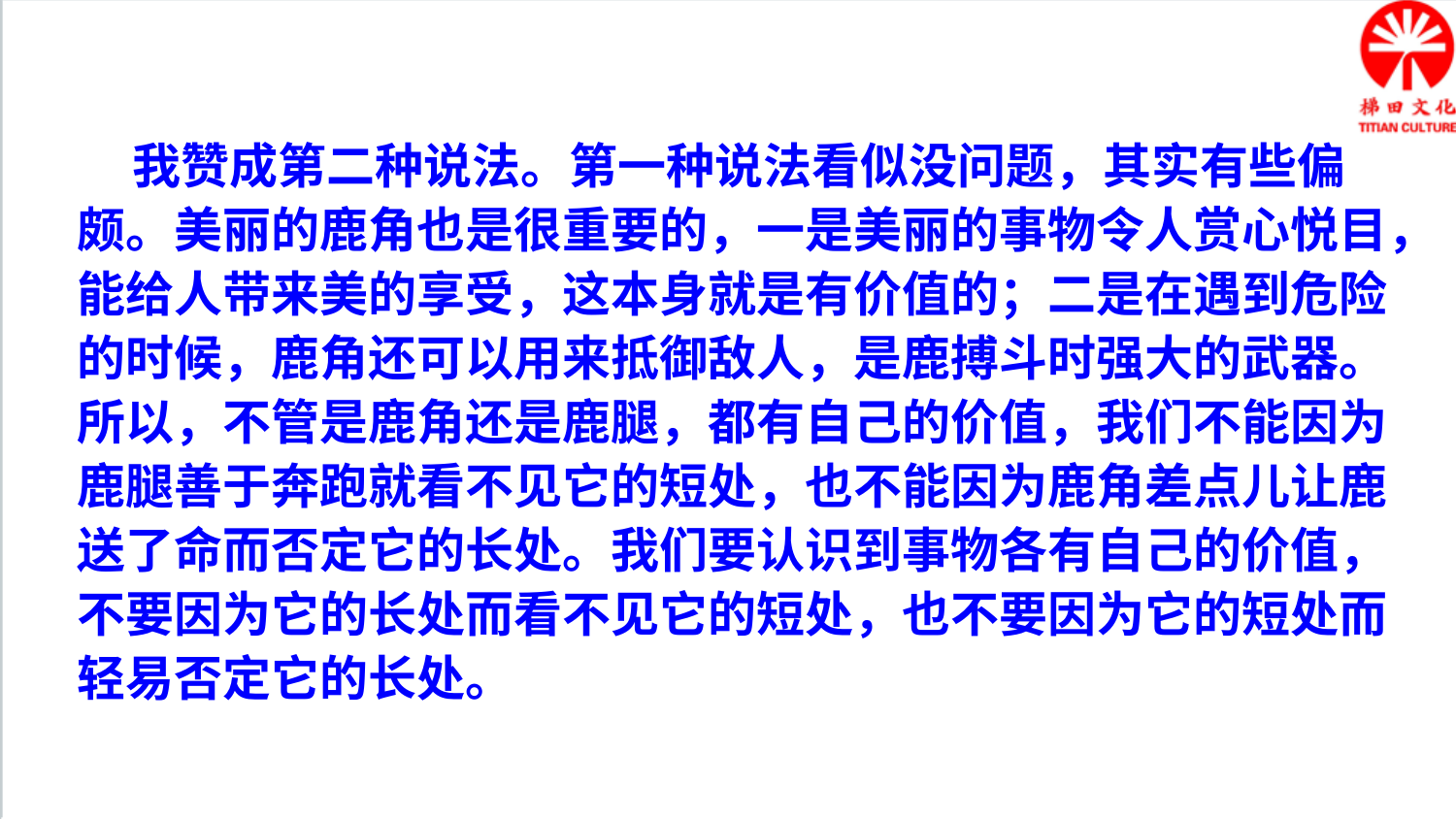

我赞成第二种说法。第一种说法看似没问题，其实有些偏颇。美丽的鹿角也是很重要的，一是美丽的事物令人赏心悦目，能给人带来美的享受，这本身就是有价值的；二是在遇到危险的时候，鹿角还可以用来抵御敌人，是鹿搏斗时强大的武器。所以，不管是鹿角还是鹿腿，都有自己的价值，我们不能因为鹿腿善于奔跑就看不见它的短处，也不能因为鹿角差点儿让鹿送了命而否定它的长处。我们要认识到事物各有自己的价值，不要因为它的长处而看不见它的短处，也不要因为它的短处而轻易否定它的长处。